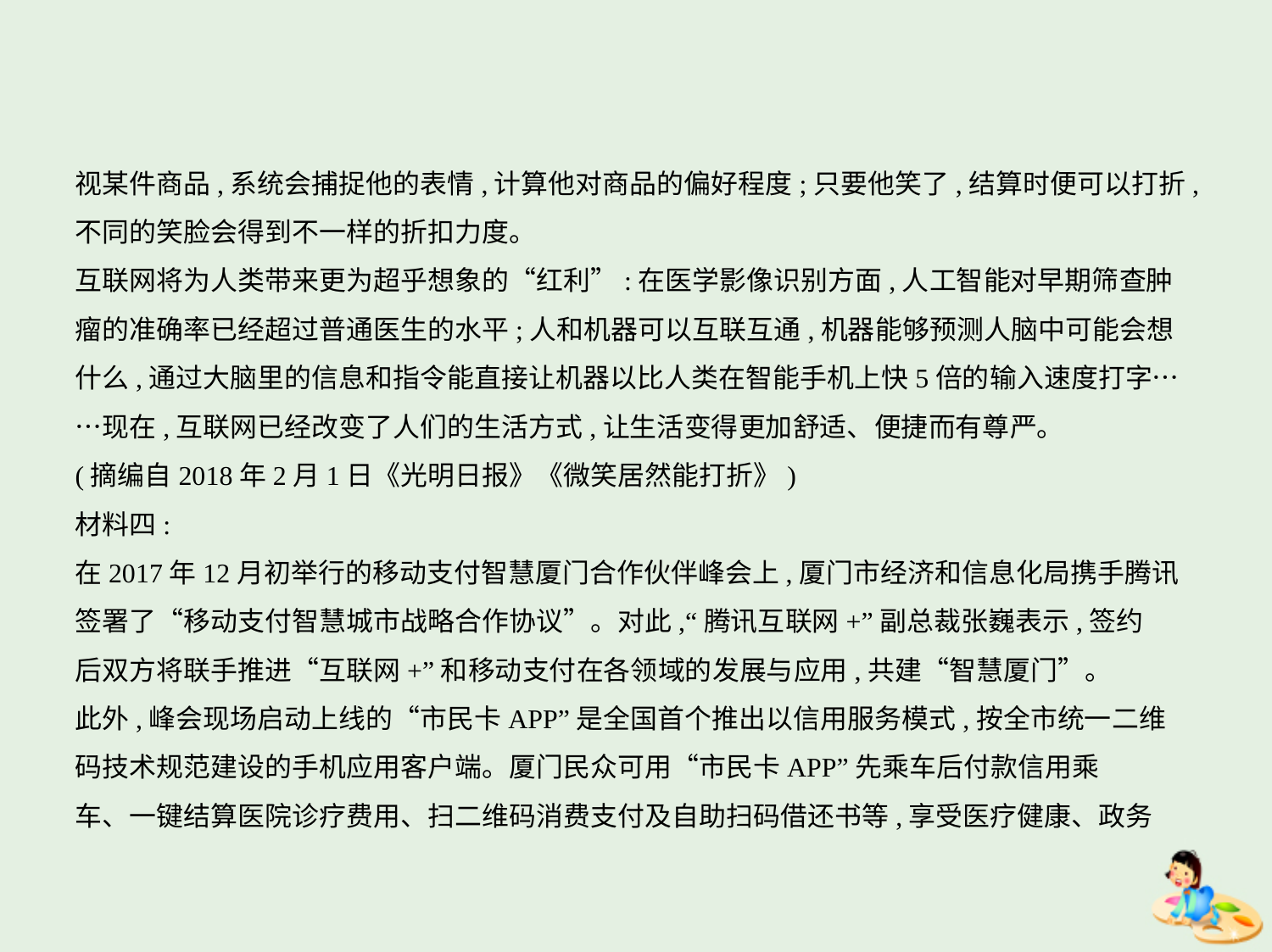

视某件商品,系统会捕捉他的表情,计算他对商品的偏好程度;只要他笑了,结算时便可以打折,
不同的笑脸会得到不一样的折扣力度。
互联网将为人类带来更为超乎想象的“红利”:在医学影像识别方面,人工智能对早期筛查肿
瘤的准确率已经超过普通医生的水平;人和机器可以互联互通,机器能够预测人脑中可能会想
什么,通过大脑里的信息和指令能直接让机器以比人类在智能手机上快5倍的输入速度打字…
…现在,互联网已经改变了人们的生活方式,让生活变得更加舒适、便捷而有尊严。
(摘编自2018年2月1日《光明日报》《微笑居然能打折》)
材料四:
在2017年12月初举行的移动支付智慧厦门合作伙伴峰会上,厦门市经济和信息化局携手腾讯
签署了“移动支付智慧城市战略合作协议”。对此,“腾讯互联网+”副总裁张巍表示,签约
后双方将联手推进“互联网+”和移动支付在各领域的发展与应用,共建“智慧厦门”。
此外,峰会现场启动上线的“市民卡APP”是全国首个推出以信用服务模式,按全市统一二维
码技术规范建设的手机应用客户端。厦门民众可用“市民卡APP”先乘车后付款信用乘
车、一键结算医院诊疗费用、扫二维码消费支付及自助扫码借还书等,享受医疗健康、政务